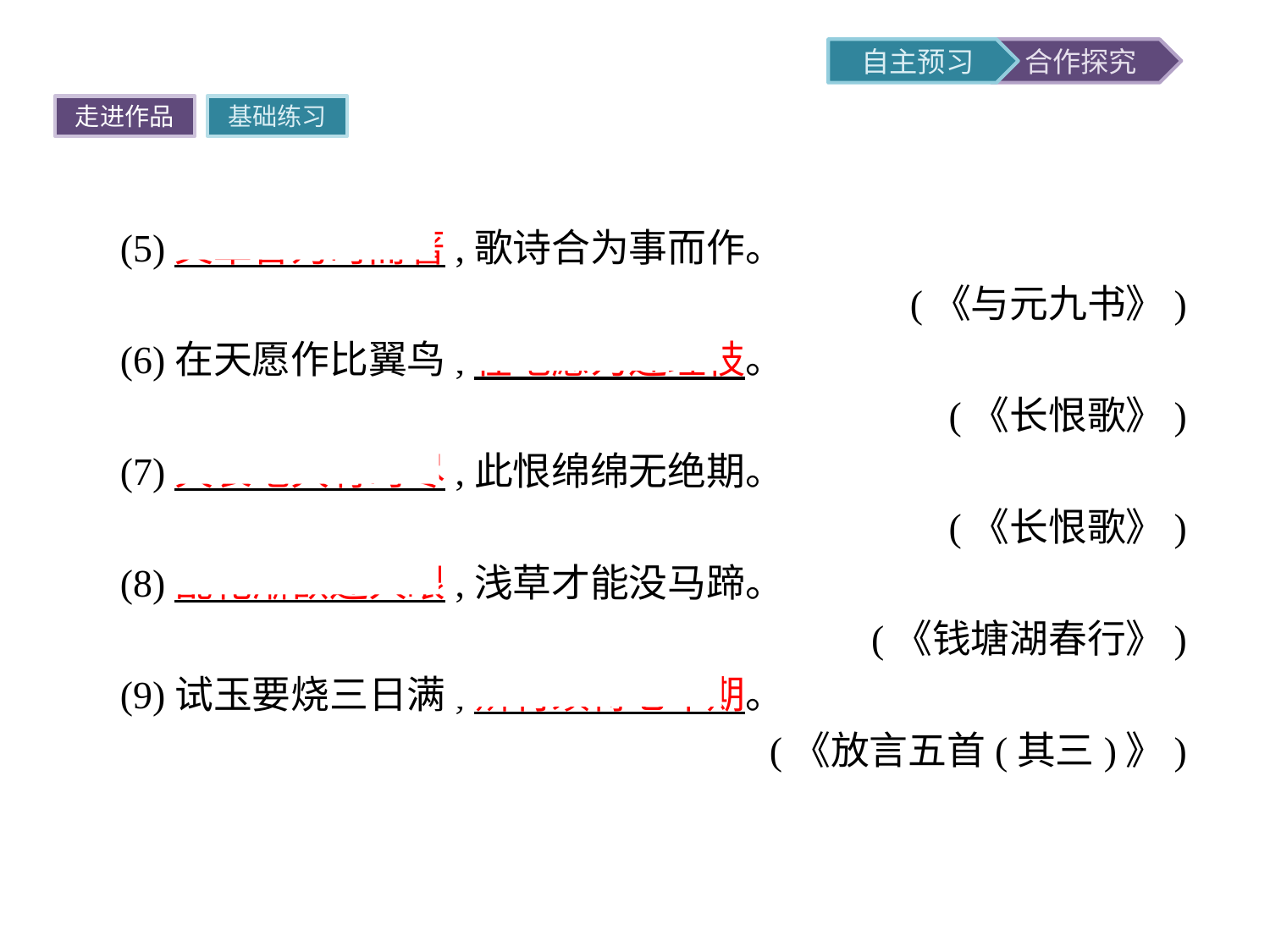

走进作品
基础练习
(5)文章合为时而著,歌诗合为事而作。
(《与元九书》)
(6)在天愿作比翼鸟,在地愿为连理枝。
(《长恨歌》)
(7)天长地久有时尽,此恨绵绵无绝期。
(《长恨歌》)
(8)乱花渐欲迷人眼,浅草才能没马蹄。
(《钱塘湖春行》)
(9)试玉要烧三日满,辨材须待七年期。
(《放言五首(其三)》)